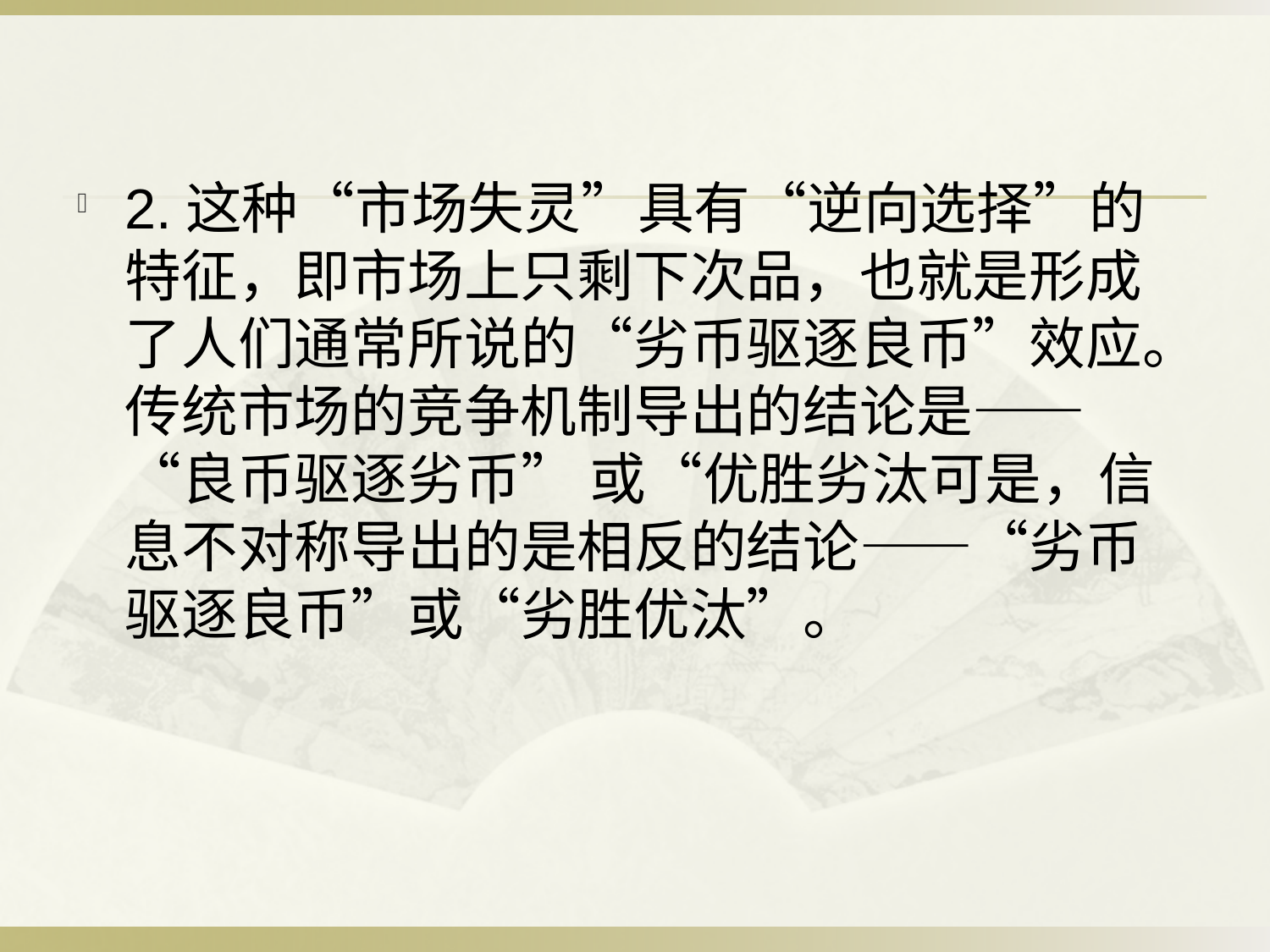

2.这种“市场失灵”具有“逆向选择”的特征，即市场上只剩下次品，也就是形成了人们通常所说的“劣币驱逐良币”效应。传统市场的竞争机制导出的结论是——“良币驱逐劣币” 或“优胜劣汰可是，信息不对称导出的是相反的结论——“劣币驱逐良币”或“劣胜优汰”。